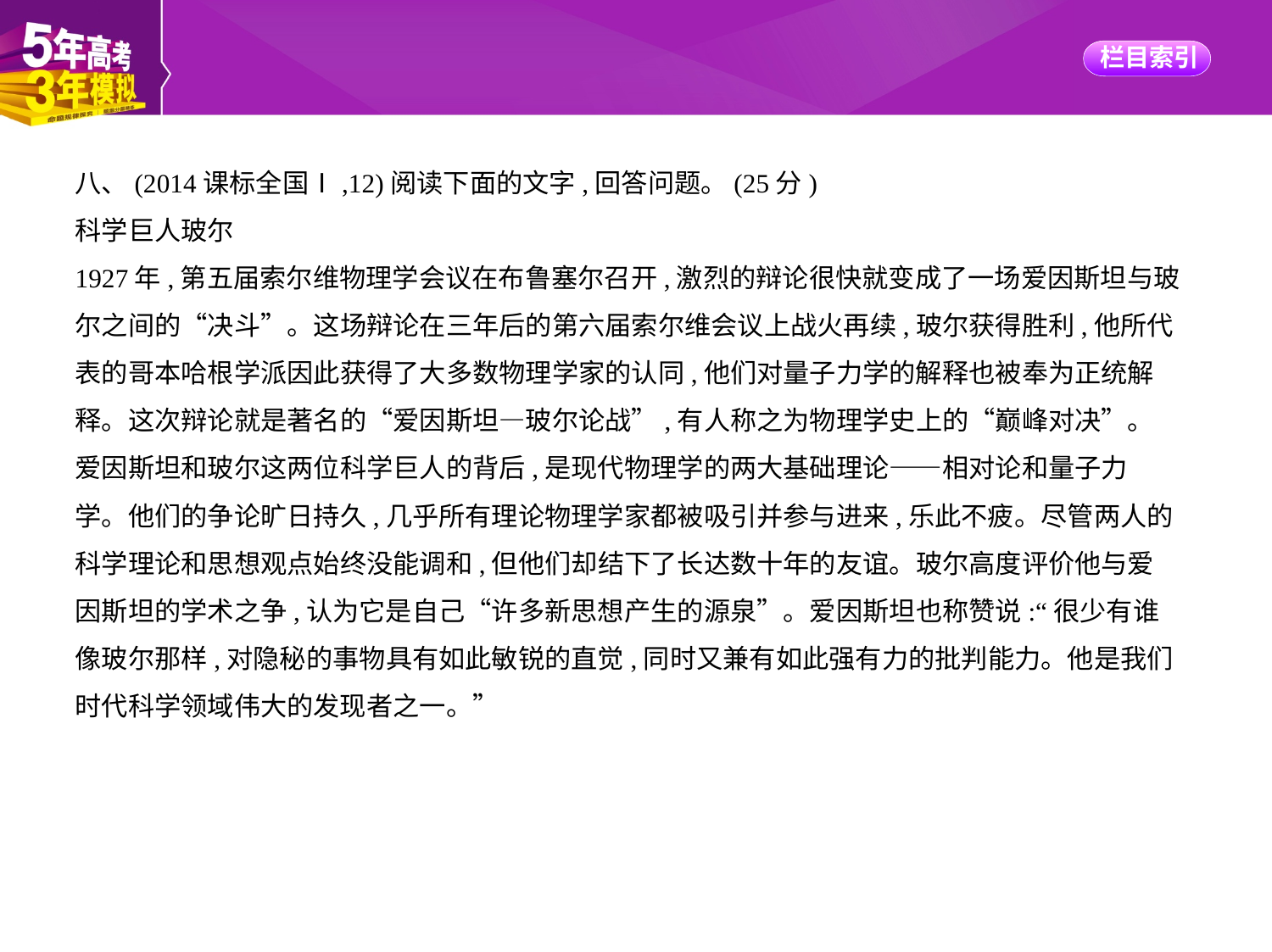

八、(2014课标全国Ⅰ,12)阅读下面的文字,回答问题。(25分)
科学巨人玻尔
1927年,第五届索尔维物理学会议在布鲁塞尔召开,激烈的辩论很快就变成了一场爱因斯坦与玻
尔之间的“决斗”。这场辩论在三年后的第六届索尔维会议上战火再续,玻尔获得胜利,他所代
表的哥本哈根学派因此获得了大多数物理学家的认同,他们对量子力学的解释也被奉为正统解
释。这次辩论就是著名的“爱因斯坦—玻尔论战”,有人称之为物理学史上的“巅峰对决”。
爱因斯坦和玻尔这两位科学巨人的背后,是现代物理学的两大基础理论——相对论和量子力
学。他们的争论旷日持久,几乎所有理论物理学家都被吸引并参与进来,乐此不疲。尽管两人的
科学理论和思想观点始终没能调和,但他们却结下了长达数十年的友谊。玻尔高度评价他与爱
因斯坦的学术之争,认为它是自己“许多新思想产生的源泉”。爱因斯坦也称赞说:“很少有谁
像玻尔那样,对隐秘的事物具有如此敏锐的直觉,同时又兼有如此强有力的批判能力。他是我们
时代科学领域伟大的发现者之一。”